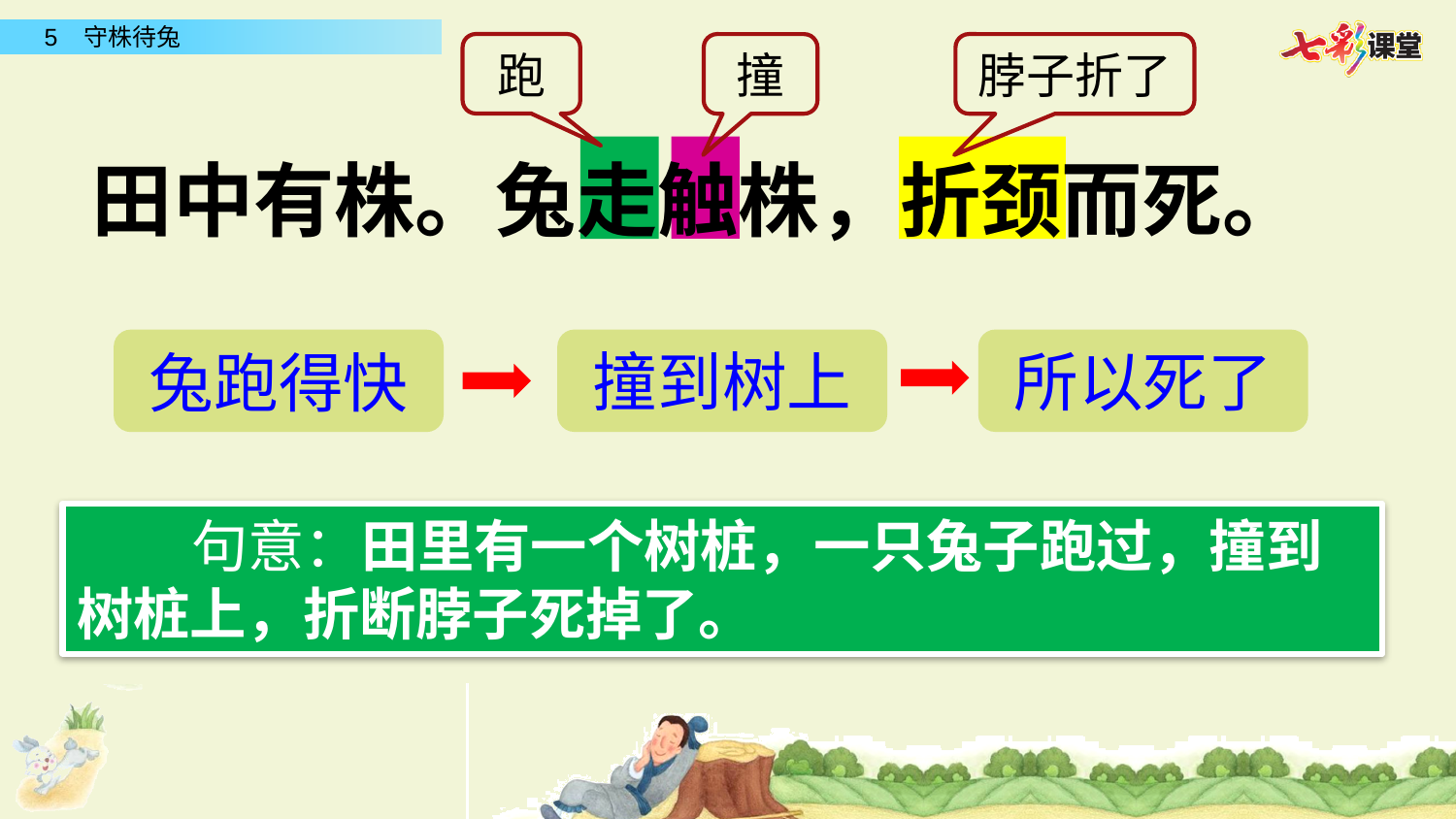

跑
撞
脖子折了

田中有株。兔走触株，折颈而死。
撞到树上
所以死了
兔跑得快

        句意：田里有一个树桩，一只兔子跑过，撞到树桩上，折断脖子死掉了。